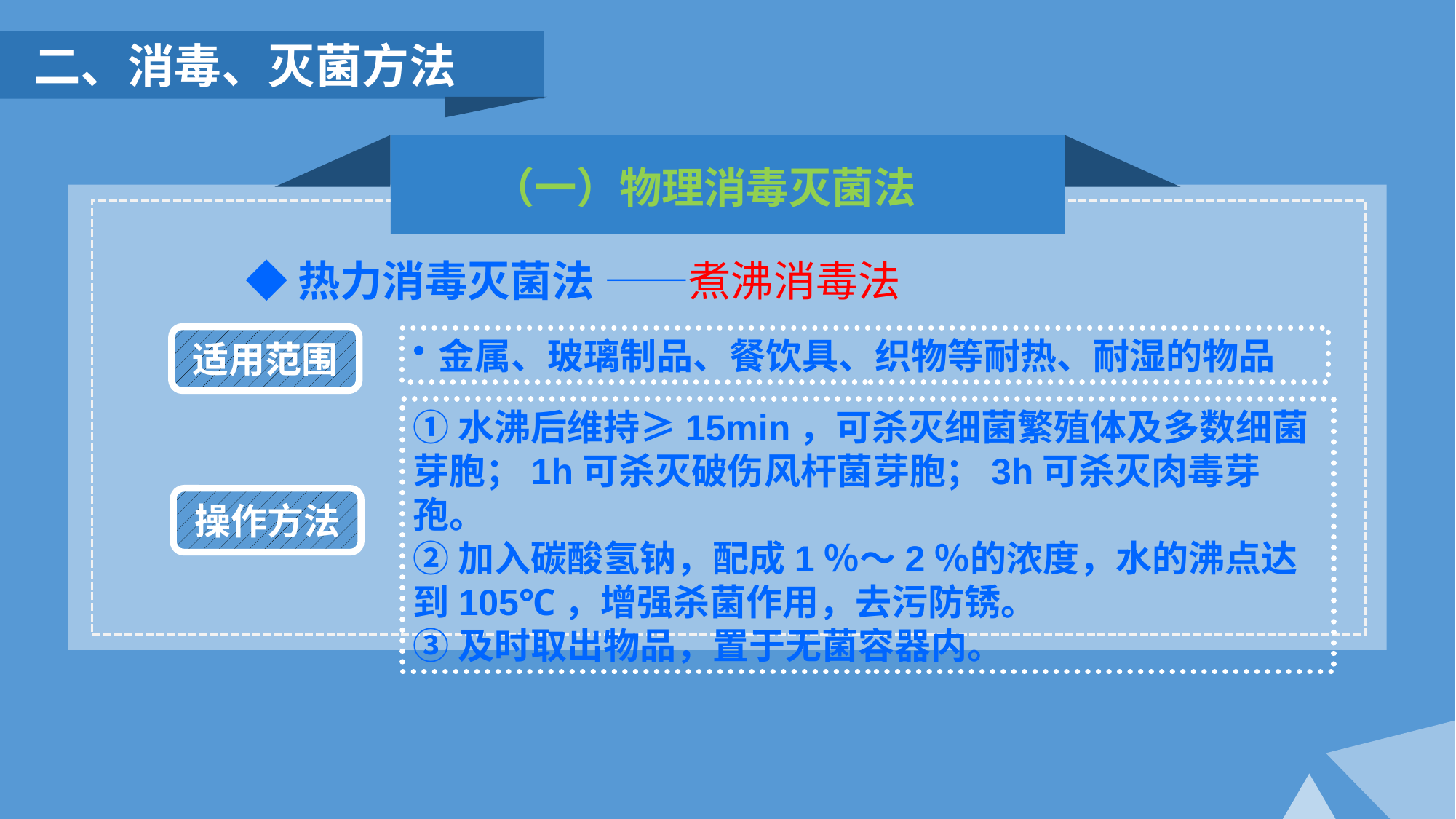

二、消毒、灭菌方法

（一）物理消毒灭菌法

◆热力消毒灭菌法 ——煮沸消毒法

适用范围
金属、玻璃制品、餐饮具、织物等耐热、耐湿的物品
①水沸后维持≥15min，可杀灭细菌繁殖体及多数细菌芽胞；1h可杀灭破伤风杆菌芽胞；3h可杀灭肉毒芽孢。
②加入碳酸氢钠，配成1％～2％的浓度，水的沸点达到105℃，增强杀菌作用，去污防锈。
③及时取出物品，置于无菌容器内。
操作方法